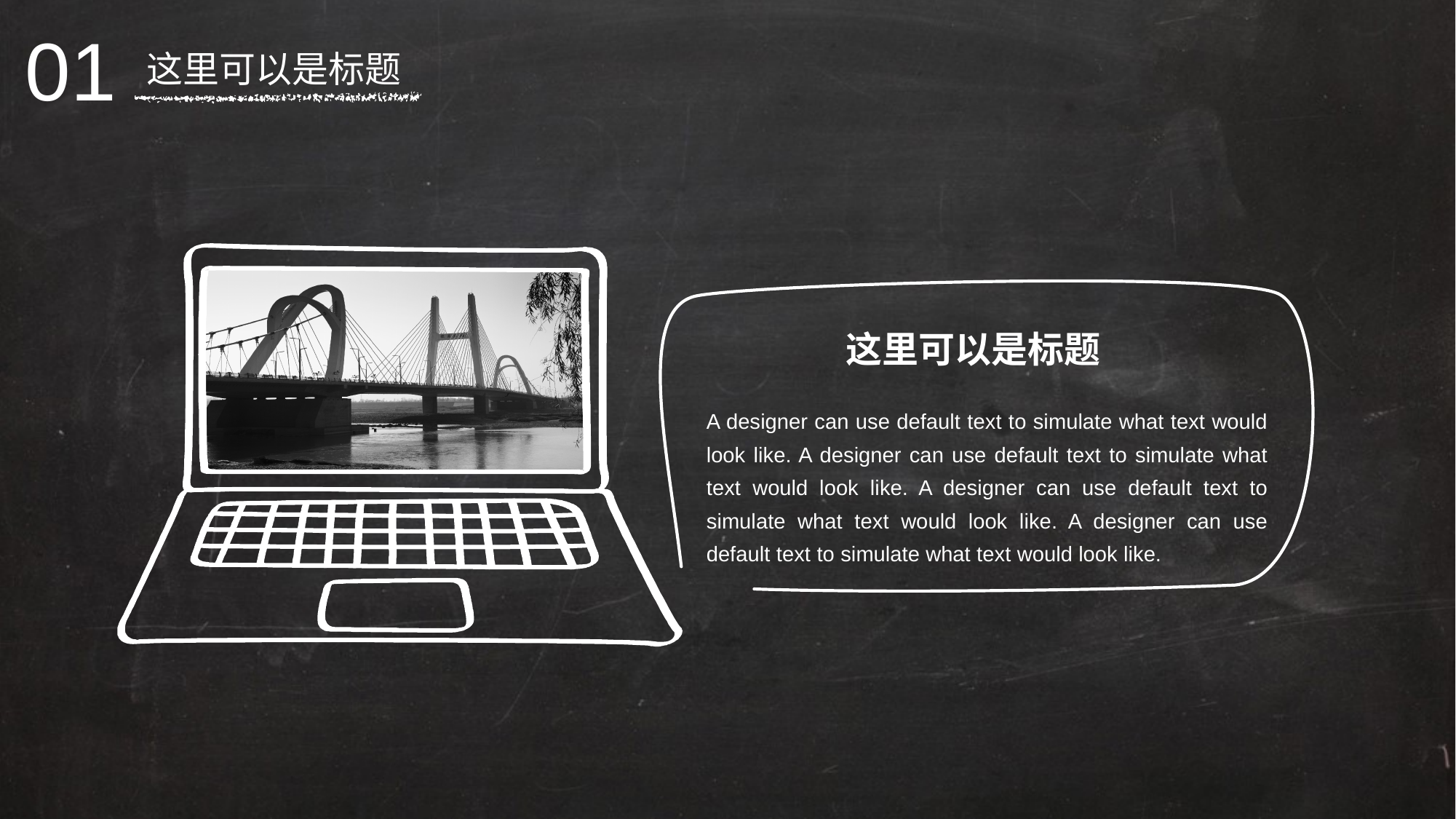

01
这里可以是标题

这里可以是标题
A designer can use default text to simulate what text would look like. A designer can use default text to simulate what text would look like. A designer can use default text to simulate what text would look like. A designer can use default text to simulate what text would look like.